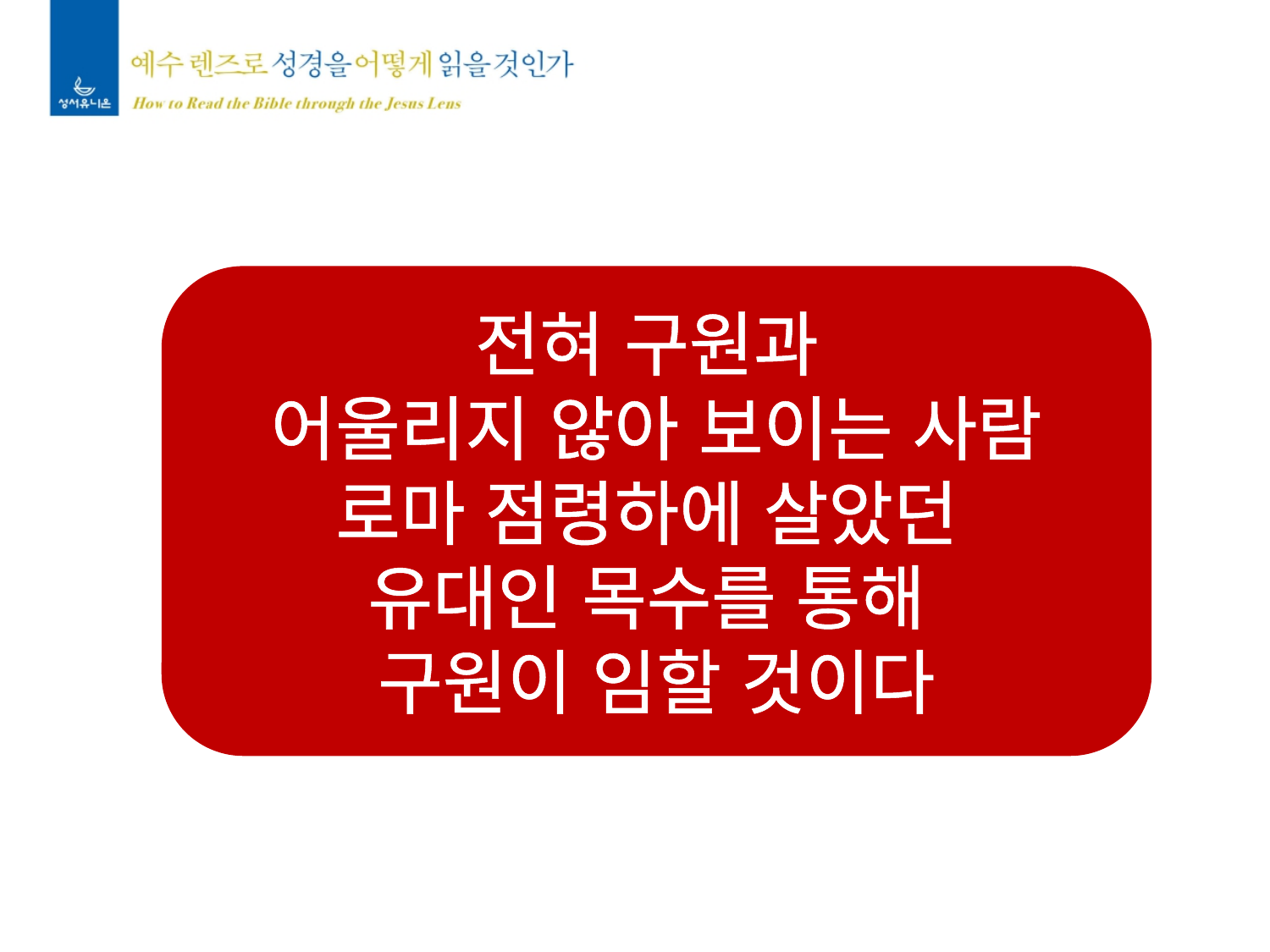

전혀 구원과
어울리지 않아 보이는 사람
로마 점령하에 살았던
유대인 목수를 통해
구원이 임할 것이다